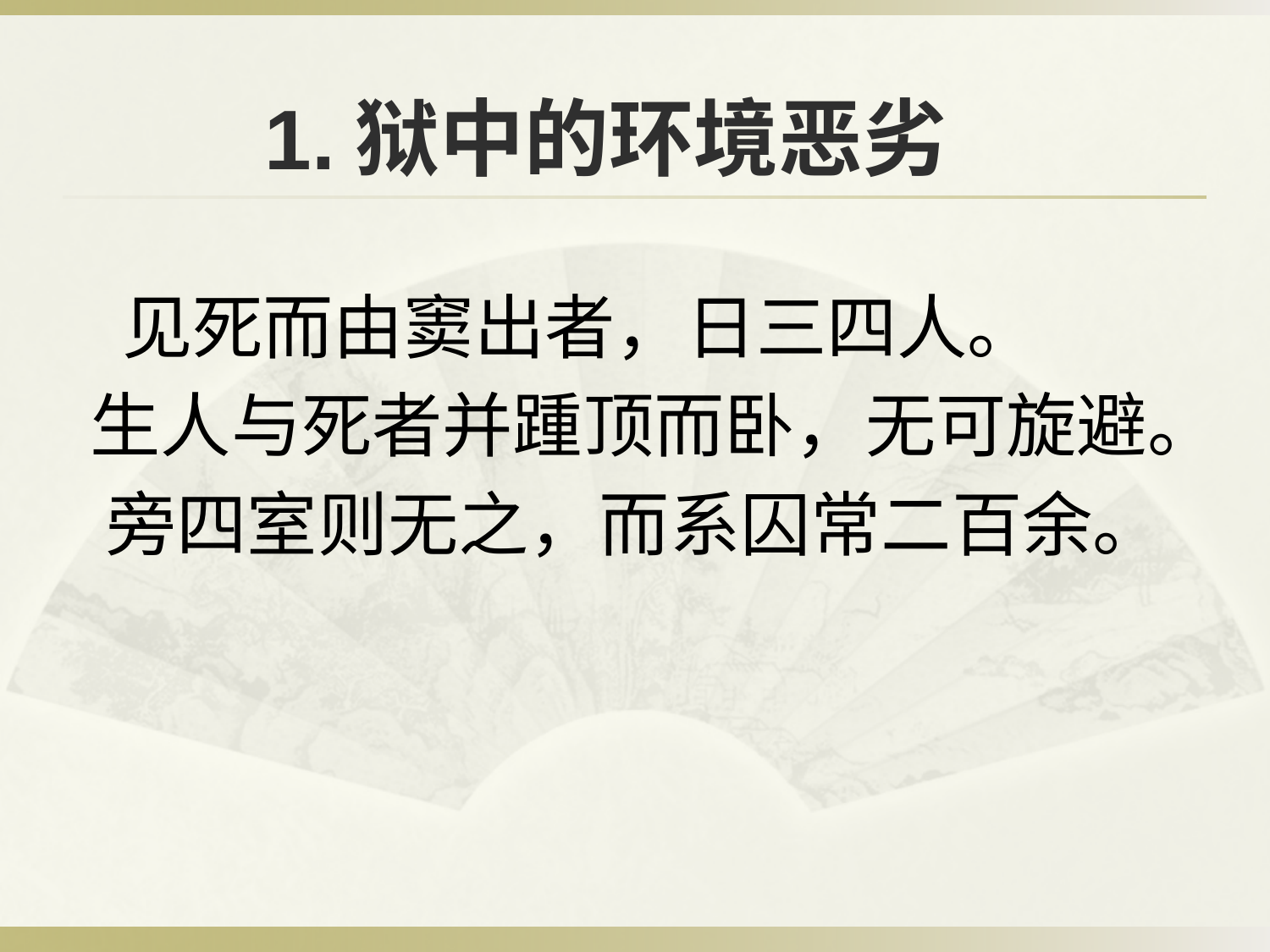

# 1.狱中的环境恶劣
   见死而由窦出者，日三四人。
 生人与死者并踵顶而卧，无可旋避。
  旁四室则无之，而系囚常二百余。